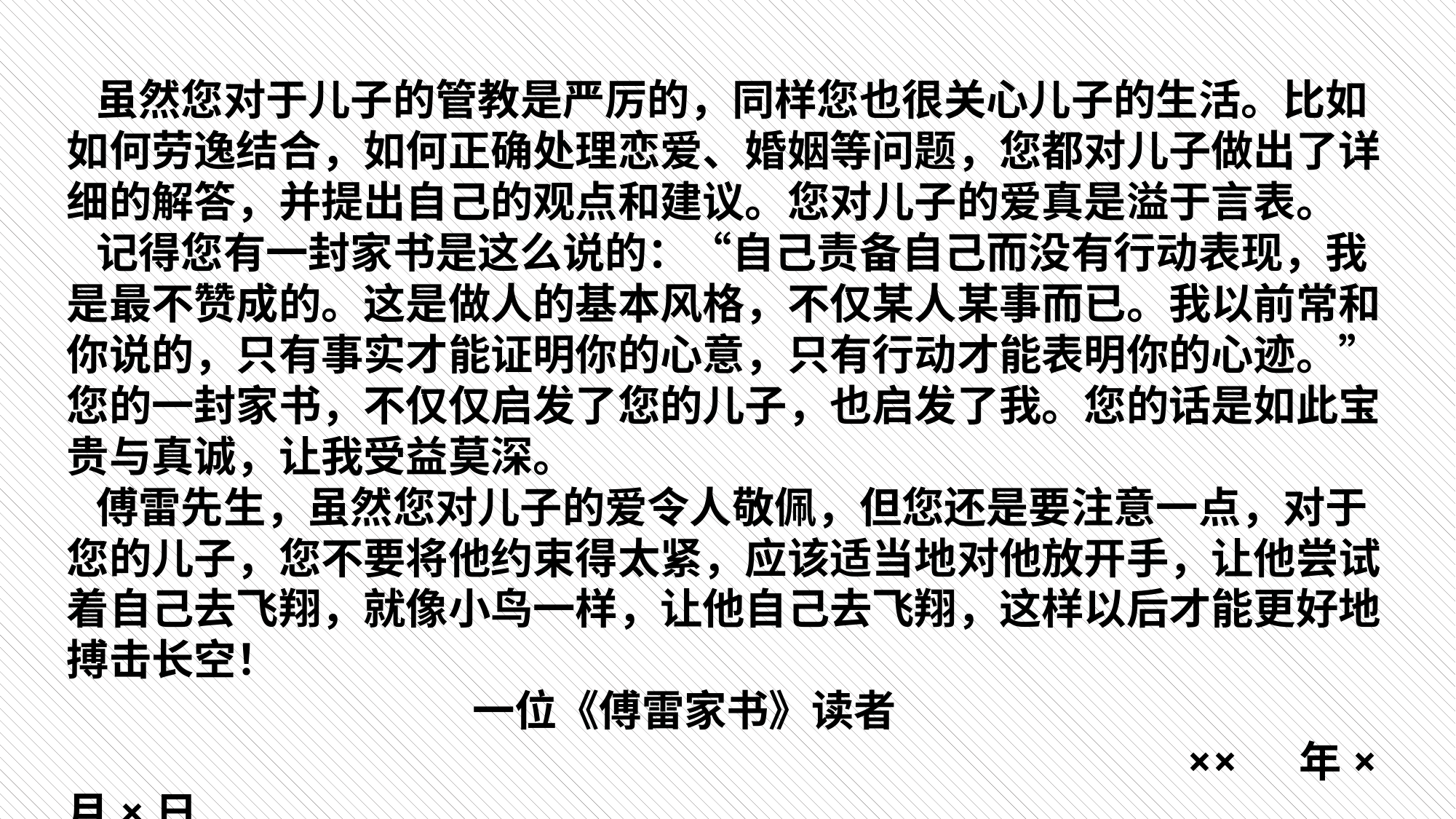

虽然您对于儿子的管教是严厉的，同样您也很关心儿子的生活。比如如何劳逸结合，如何正确处理恋爱、婚姻等问题，您都对儿子做出了详细的解答，并提出自己的观点和建议。您对儿子的爱真是溢于言表。
  记得您有一封家书是这么说的：“自己责备自己而没有行动表现，我是最不赞成的。这是做人的基本风格，不仅某人某事而已。我以前常和你说的，只有事实才能证明你的心意，只有行动才能表明你的心迹。”您的一封家书，不仅仅启发了您的儿子，也启发了我。您的话是如此宝贵与真诚，让我受益莫深。
  傅雷先生，虽然您对儿子的爱令人敬佩，但您还是要注意一点，对于您的儿子，您不要将他约束得太紧，应该适当地对他放开手，让他尝试着自己去飞翔，就像小鸟一样，让他自己去飞翔，这样以后才能更好地搏击长空！
                                         一位《傅雷家书》读者
                                            ××  年×月×日